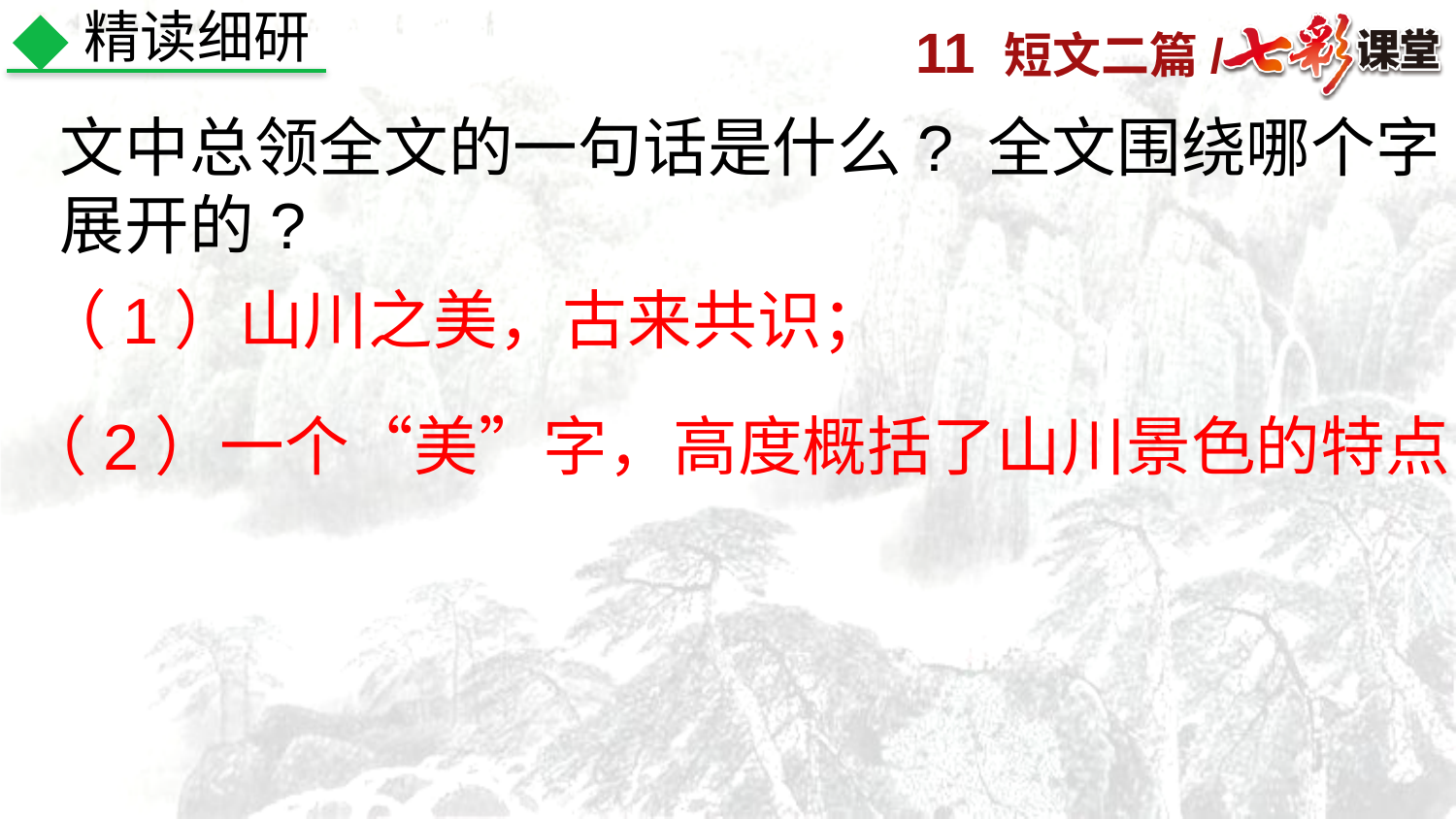

精读细研

文中总领全文的一句话是什么? 全文围绕哪个字展开的?

（1）山川之美，古来共识；
（2）一个“美”字，高度概括了山川景色的特点